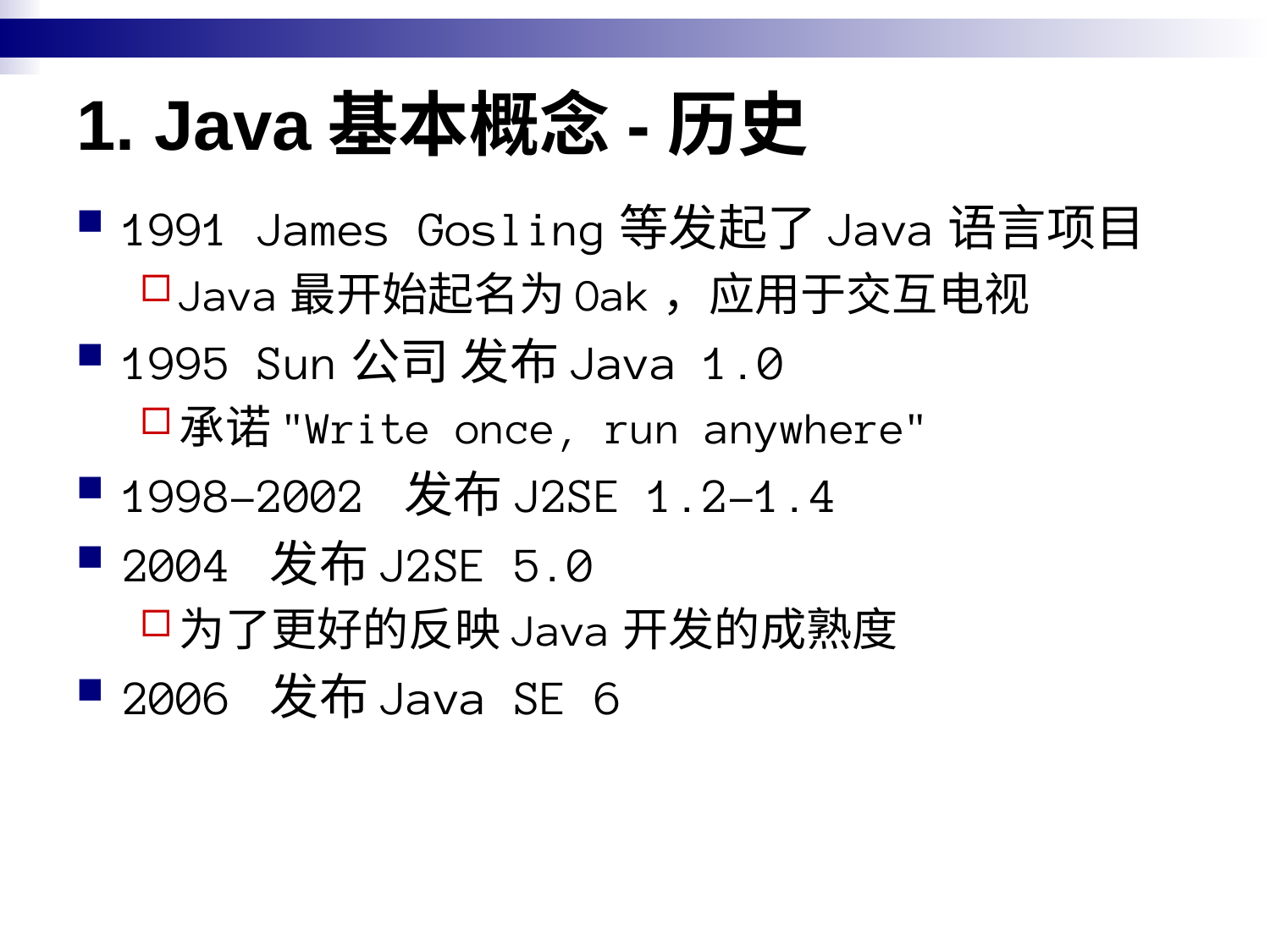

# 1. Java基本概念-历史
1991 James Gosling等发起了Java语言项目
Java最开始起名为Oak，应用于交互电视
1995 Sun公司 发布Java 1.0
承诺"Write once, run anywhere"
1998-2002 发布J2SE 1.2-1.4
2004 发布J2SE 5.0
为了更好的反映Java开发的成熟度
2006 发布Java SE 6